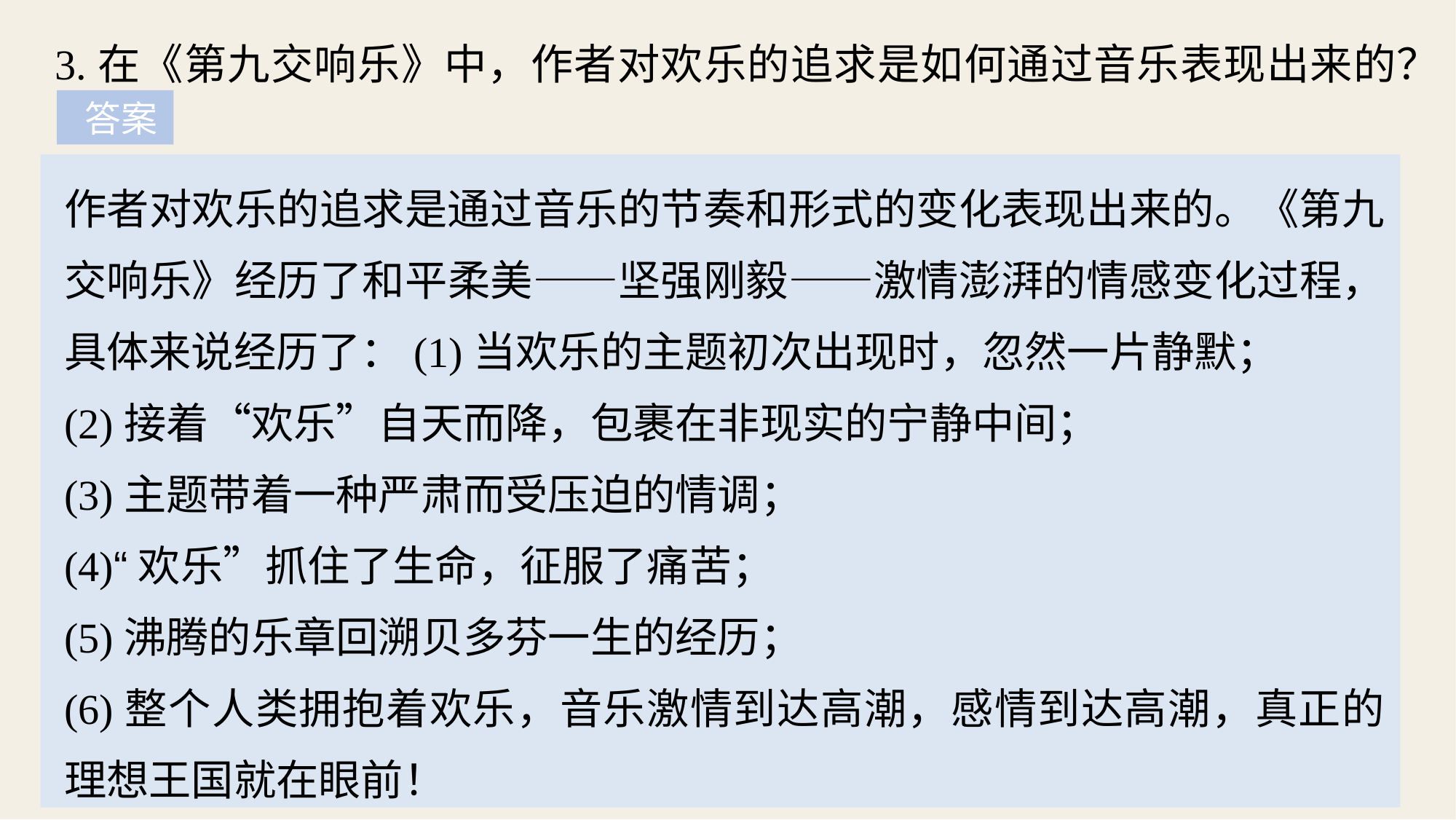

3.在《第九交响乐》中，作者对欢乐的追求是如何通过音乐表现出来的？
 答案

作者对欢乐的追求是通过音乐的节奏和形式的变化表现出来的。《第九交响乐》经历了和平柔美——坚强刚毅——激情澎湃的情感变化过程，具体来说经历了：(1)当欢乐的主题初次出现时，忽然一片静默；
(2)接着“欢乐”自天而降，包裹在非现实的宁静中间；
(3)主题带着一种严肃而受压迫的情调；
(4)“欢乐”抓住了生命，征服了痛苦；
(5)沸腾的乐章回溯贝多芬一生的经历；
(6)整个人类拥抱着欢乐，音乐激情到达高潮，感情到达高潮，真正的理想王国就在眼前！